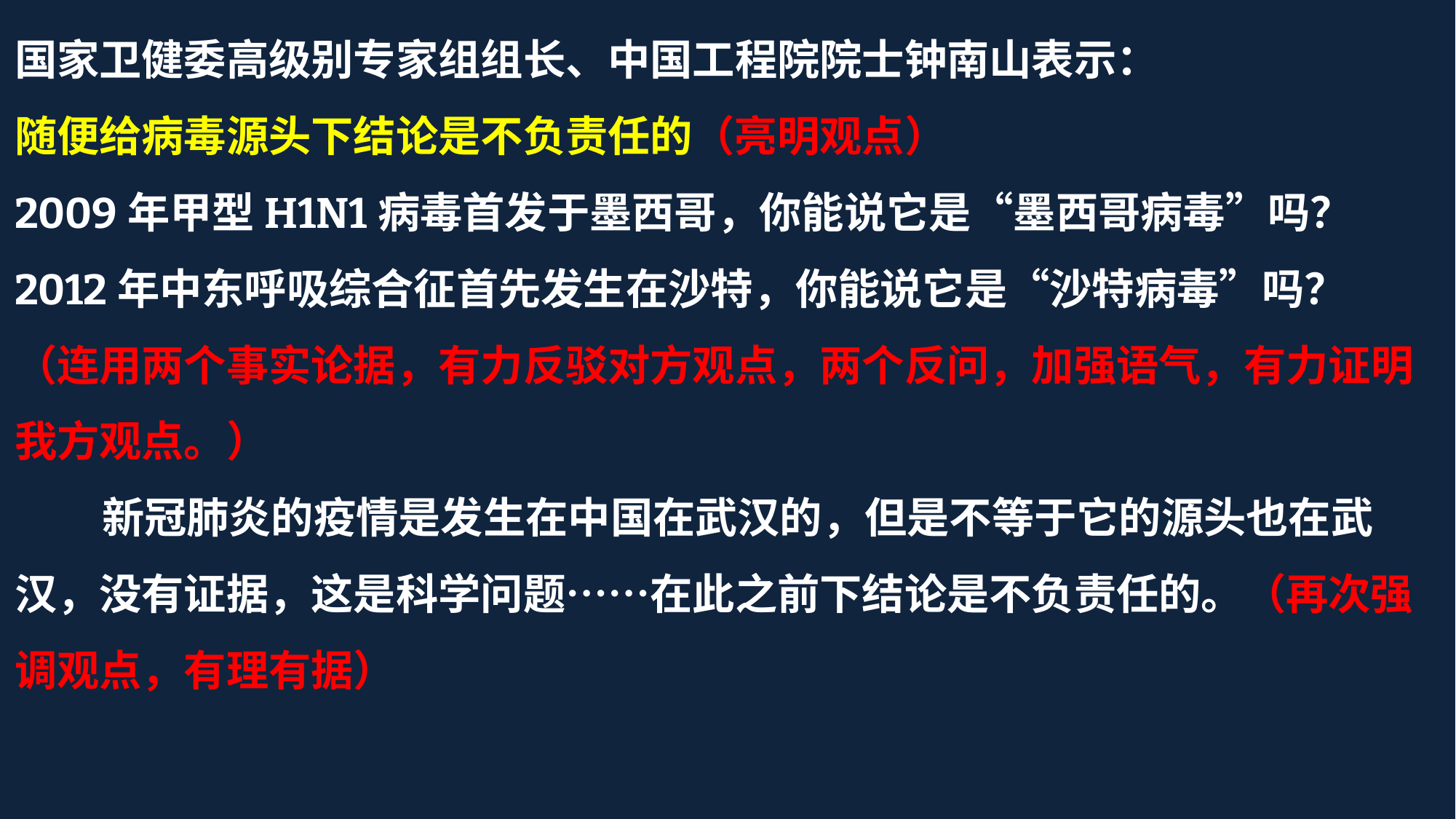

国家卫健委高级别专家组组长、中国工程院院士钟南山表示：
随便给病毒源头下结论是不负责任的（亮明观点）
2009年甲型H1N1病毒首发于墨西哥，你能说它是“墨西哥病毒”吗？
2012年中东呼吸综合征首先发生在沙特，你能说它是“沙特病毒”吗？
（连用两个事实论据，有力反驳对方观点，两个反问，加强语气，有力证明我方观点。）
        新冠肺炎的疫情是发生在中国在武汉的，但是不等于它的源头也在武汉，没有证据，这是科学问题……在此之前下结论是不负责任的。（再次强调观点，有理有据）